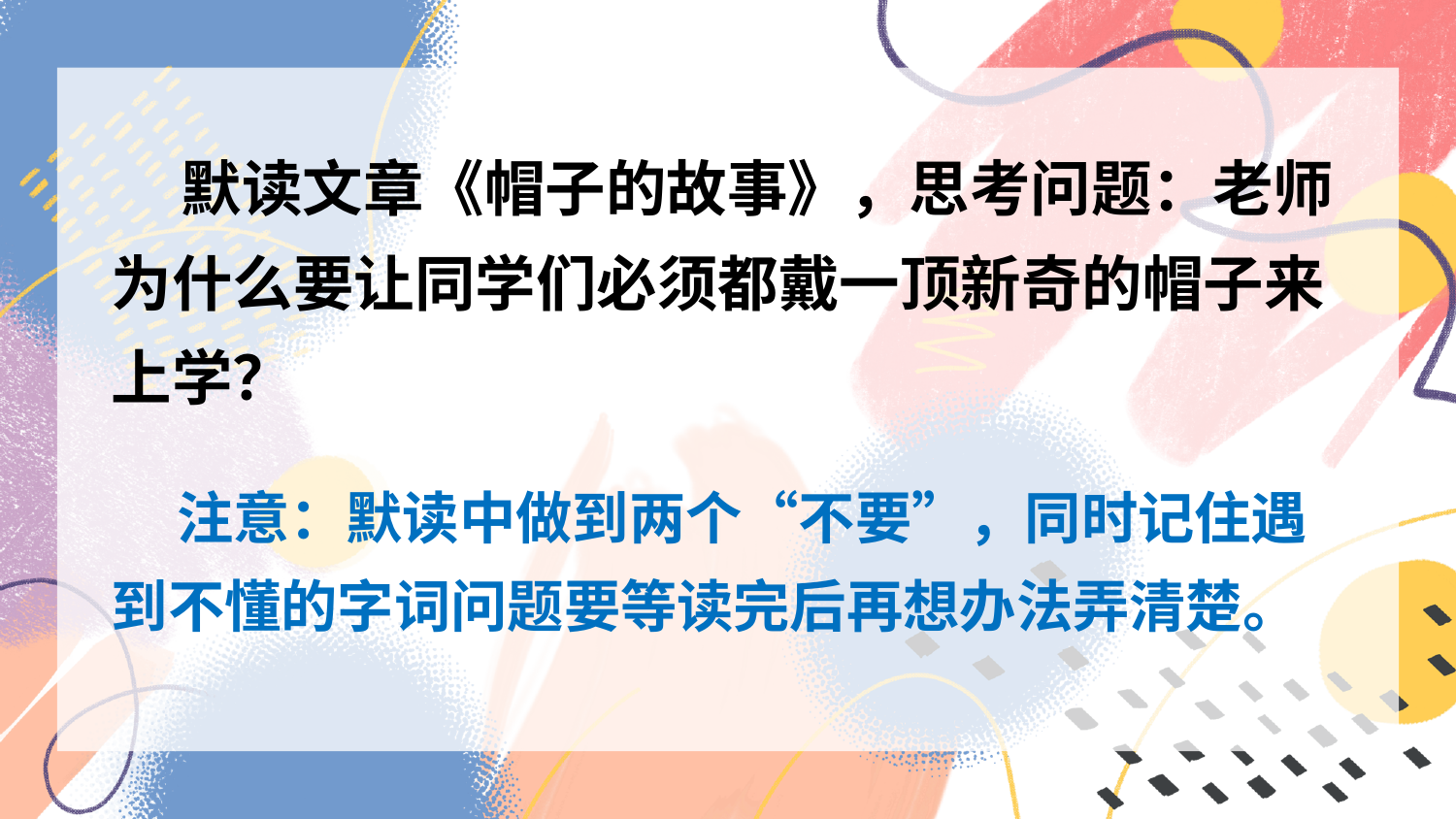

默读文章《帽子的故事》，思考问题：老师为什么要让同学们必须都戴一顶新奇的帽子来上学？
    注意：默读中做到两个“不要”，同时记住遇到不懂的字词问题要等读完后再想办法弄清楚。